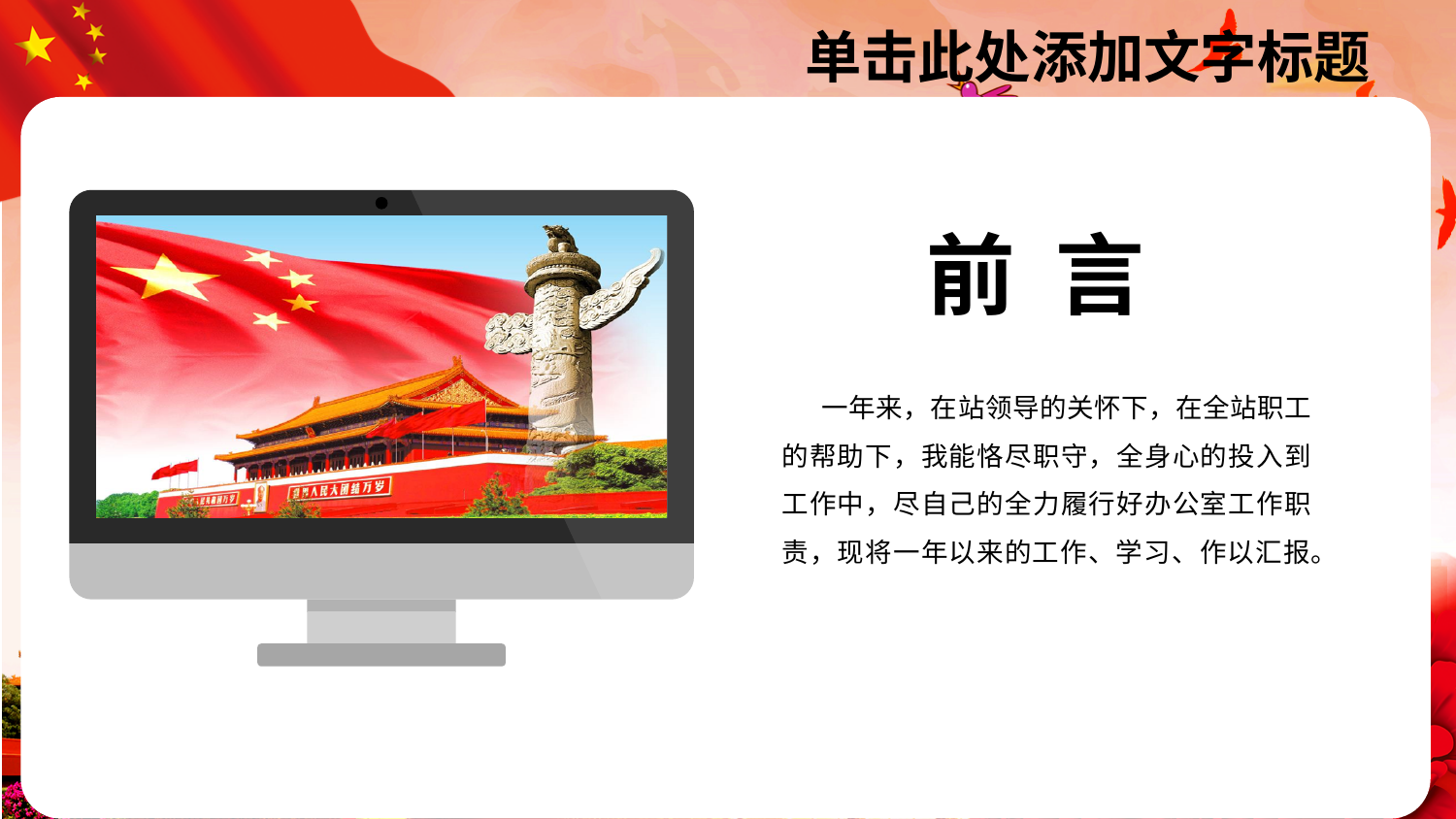

前  言

     一年来，在站领导的关怀下，在全站职工的帮助下，我能恪尽职守，全身心的投入到工作中，尽自己的全力履行好办公室工作职责，现将一年以来的工作、学习、作以汇报。